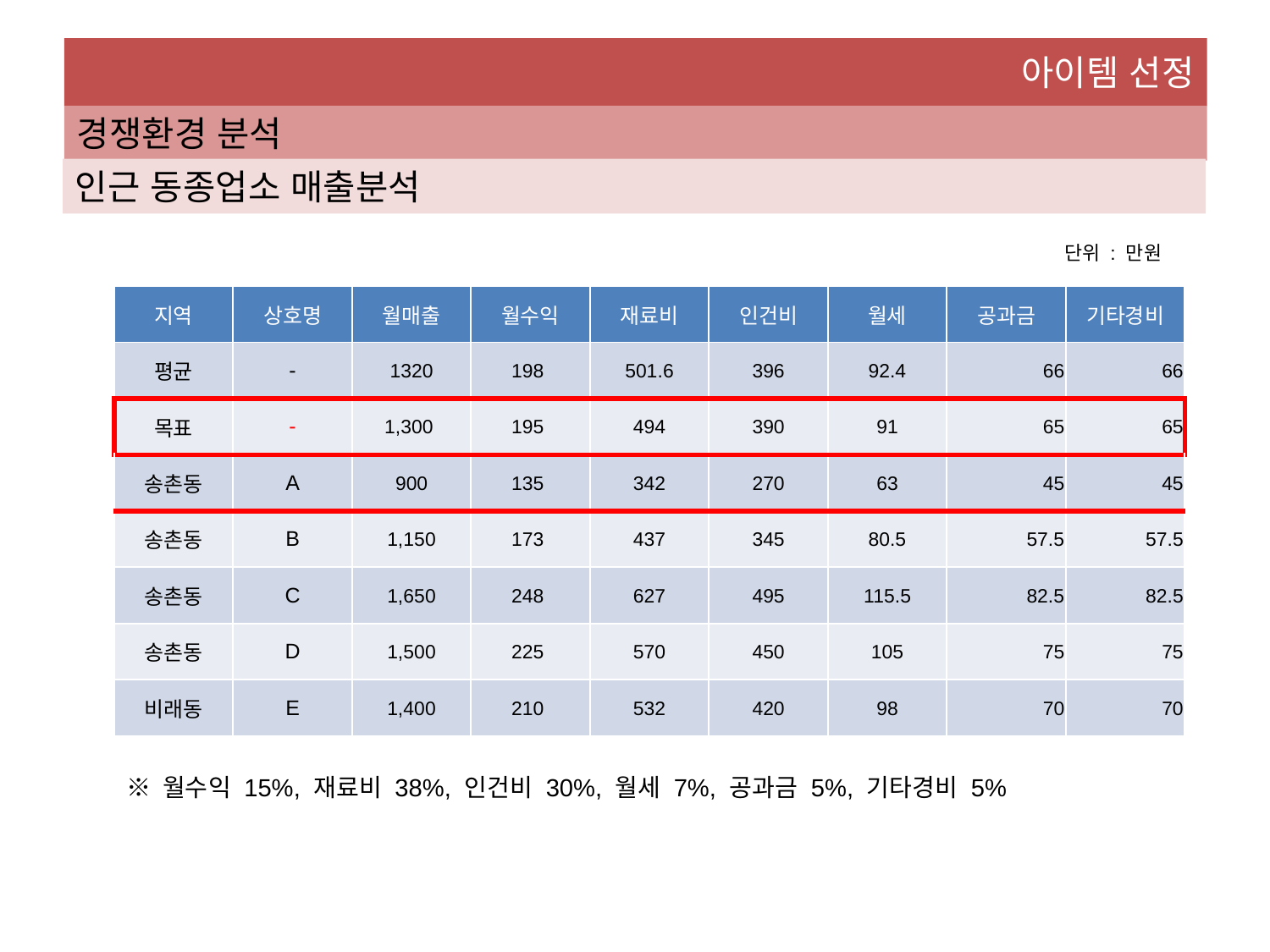

아이템 선정
경쟁환경 분석
인근 동종업소 매출분석
단위 : 만원
| 지역 | 상호명 | 월매출 | 월수익 | 재료비 | 인건비 | 월세 | 공과금 | 기타경비 |
| --- | --- | --- | --- | --- | --- | --- | --- | --- |
| 평균 | - | 1320 | 198 | 501.6 | 396 | 92.4 | 66 | 66 |
| 목표 | - | 1,300 | 195 | 494 | 390 | 91 | 65 | 65 |
| 송촌동 | A | 900 | 135 | 342 | 270 | 63 | 45 | 45 |
| 송촌동 | B | 1,150 | 173 | 437 | 345 | 80.5 | 57.5 | 57.5 |
| 송촌동 | C | 1,650 | 248 | 627 | 495 | 115.5 | 82.5 | 82.5 |
| 송촌동 | D | 1,500 | 225 | 570 | 450 | 105 | 75 | 75 |
| 비래동 | E | 1,400 | 210 | 532 | 420 | 98 | 70 | 70 |
※ 월수익 15%, 재료비 38%, 인건비 30%, 월세 7%, 공과금 5%, 기타경비 5%